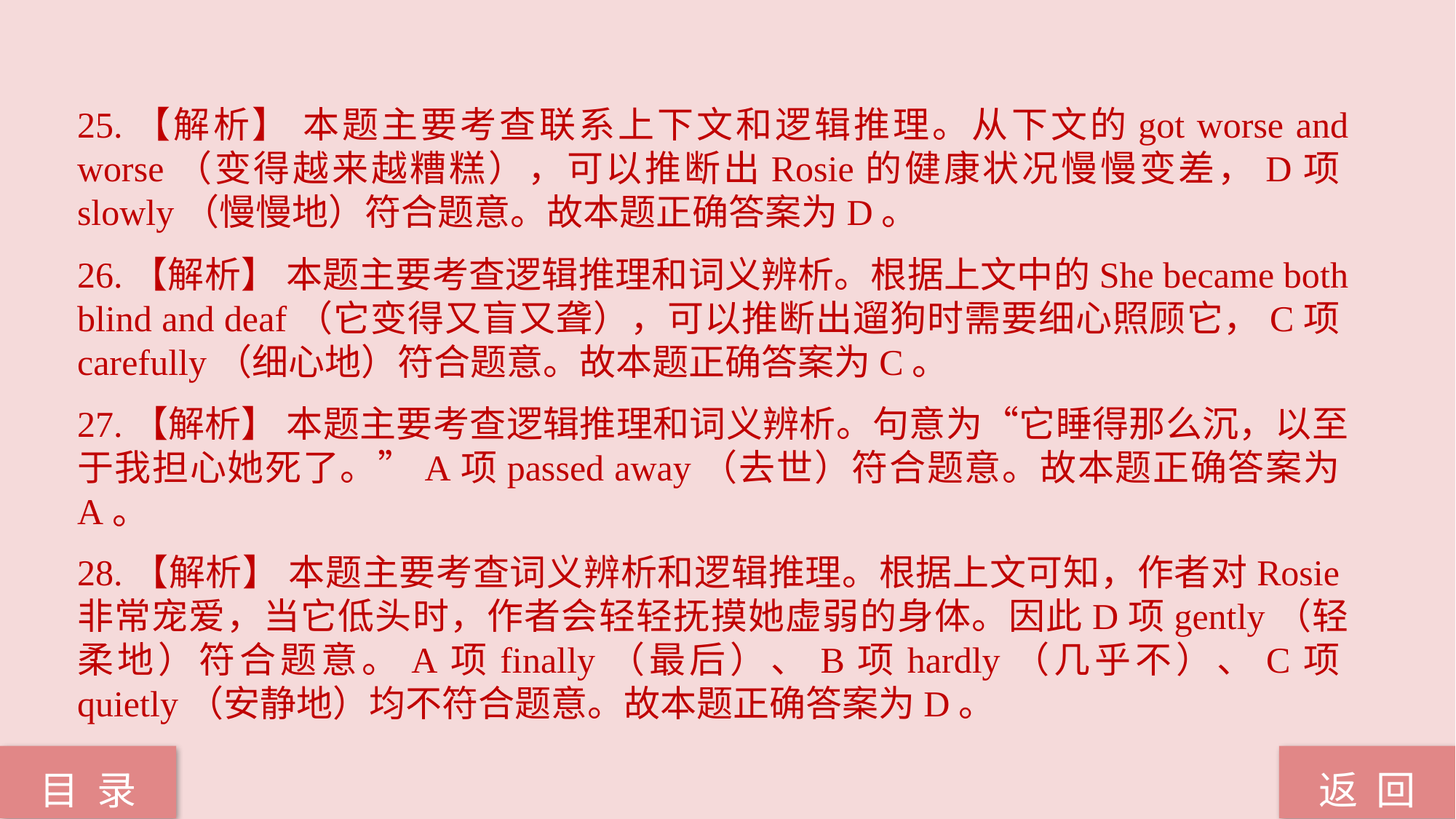

25.【解析】 本题主要考查联系上下文和逻辑推理。从下文的got worse and worse（变得越来越糟糕），可以推断出Rosie的健康状况慢慢变差，D项slowly（慢慢地）符合题意。故本题正确答案为D。
26.【解析】 本题主要考查逻辑推理和词义辨析。根据上文中的She became both blind and deaf（它变得又盲又聋），可以推断出遛狗时需要细心照顾它，C项carefully（细心地）符合题意。故本题正确答案为C。
27.【解析】 本题主要考查逻辑推理和词义辨析。句意为“它睡得那么沉，以至于我担心她死了。”A项passed away（去世）符合题意。故本题正确答案为A。
28.【解析】 本题主要考查词义辨析和逻辑推理。根据上文可知，作者对Rosie非常宠爱，当它低头时，作者会轻轻抚摸她虚弱的身体。因此D项gently（轻柔地）符合题意。A项finally（最后）、B项hardly（几乎不）、C项quietly（安静地）均不符合题意。故本题正确答案为D。
返  回